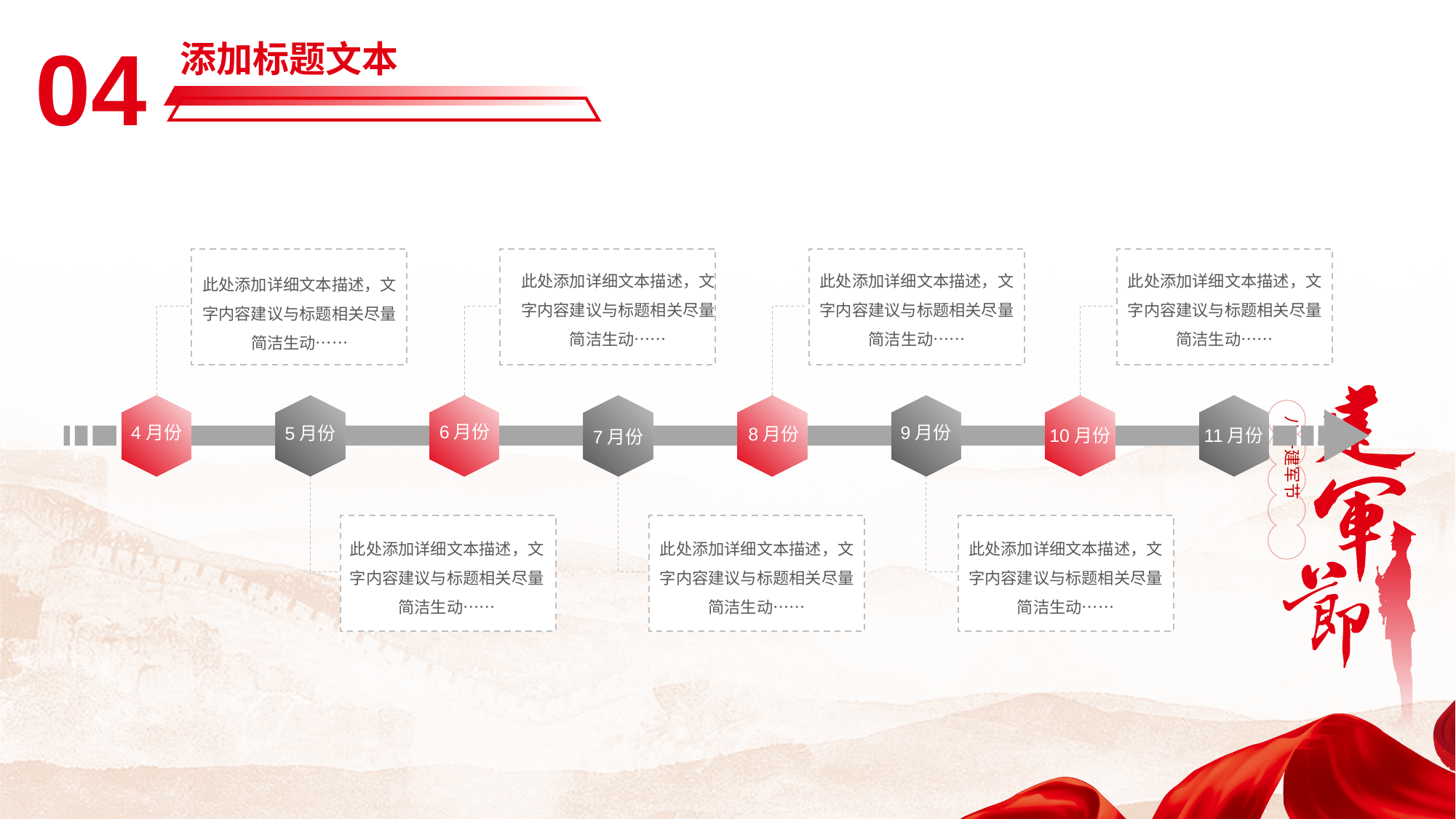

04
添加标题文本

此处添加详细文本描述，文字内容建议与标题相关尽量简洁生动……
此处添加详细文本描述，文字内容建议与标题相关尽量简洁生动……
此处添加详细文本描述，文字内容建议与标题相关尽量简洁生动……
此处添加详细文本描述，文字内容建议与标题相关尽量简洁生动……

10月份

5月份

6月份

8月份

9月份

11月份

4月份

7月份

此处添加详细文本描述，文字内容建议与标题相关尽量简洁生动……
此处添加详细文本描述，文字内容建议与标题相关尽量简洁生动……
此处添加详细文本描述，文字内容建议与标题相关尽量简洁生动……